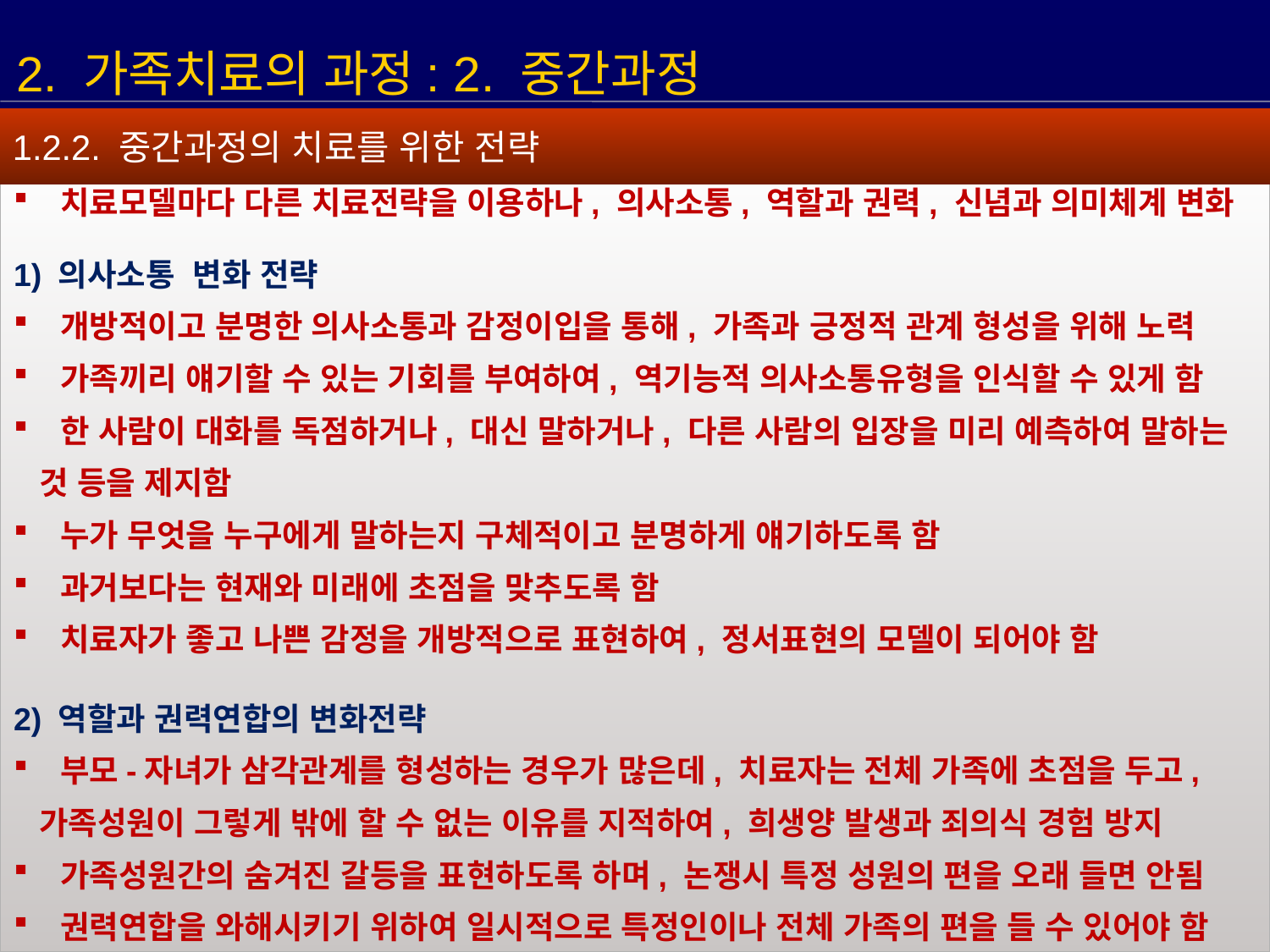

1. 2. 가족치료의 과정: 2. 중간과정

1.2.2. 중간과정의 치료를 위한 전략
 치료모델마다 다른 치료전략을 이용하나, 의사소통, 역할과 권력, 신념과 의미체계 변화

1) 의사소통  변화 전략
 개방적이고 분명한 의사소통과 감정이입을 통해, 가족과 긍정적 관계 형성을 위해 노력
 가족끼리 얘기할 수 있는 기회를 부여하여, 역기능적 의사소통유형을 인식할 수 있게 함
 한 사람이 대화를 독점하거나, 대신 말하거나, 다른 사람의 입장을 미리 예측하여 말하는
  것 등을 제지함
 누가 무엇을 누구에게 말하는지 구체적이고 분명하게 얘기하도록 함
 과거보다는 현재와 미래에 초점을 맞추도록 함
 치료자가 좋고 나쁜 감정을 개방적으로 표현하여, 정서표현의 모델이 되어야 함

2) 역할과 권력연합의 변화전략
 부모-자녀가 삼각관계를 형성하는 경우가 많은데, 치료자는 전체 가족에 초점을 두고,
  가족성원이 그렇게 밖에 할 수 없는 이유를 지적하여, 희생양 발생과 죄의식 경험 방지
 가족성원간의 숨겨진 갈등을 표현하도록 하며, 논쟁시 특정 성원의 편을 오래 들면 안됨
 권력연합을 와해시키기 위하여 일시적으로 특정인이나 전체 가족의 편을 들 수 있어야 함